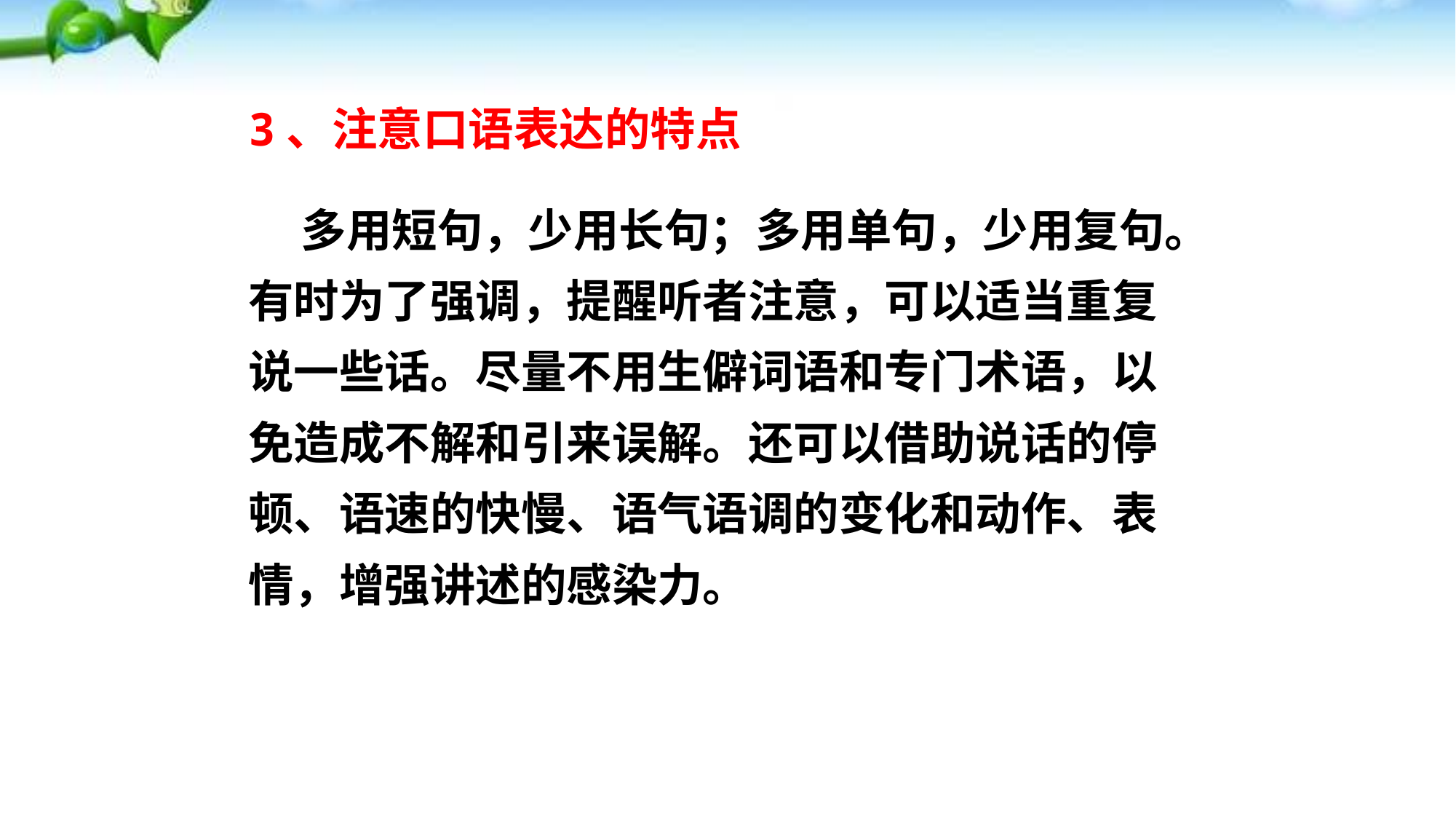

3、注意口语表达的特点
    多用短句，少用长句；多用单句，少用复句。有时为了强调，提醒听者注意，可以适当重复说一些话。尽量不用生僻词语和专门术语，以免造成不解和引来误解。还可以借助说话的停顿、语速的快慢、语气语调的变化和动作、表情，增强讲述的感染力。